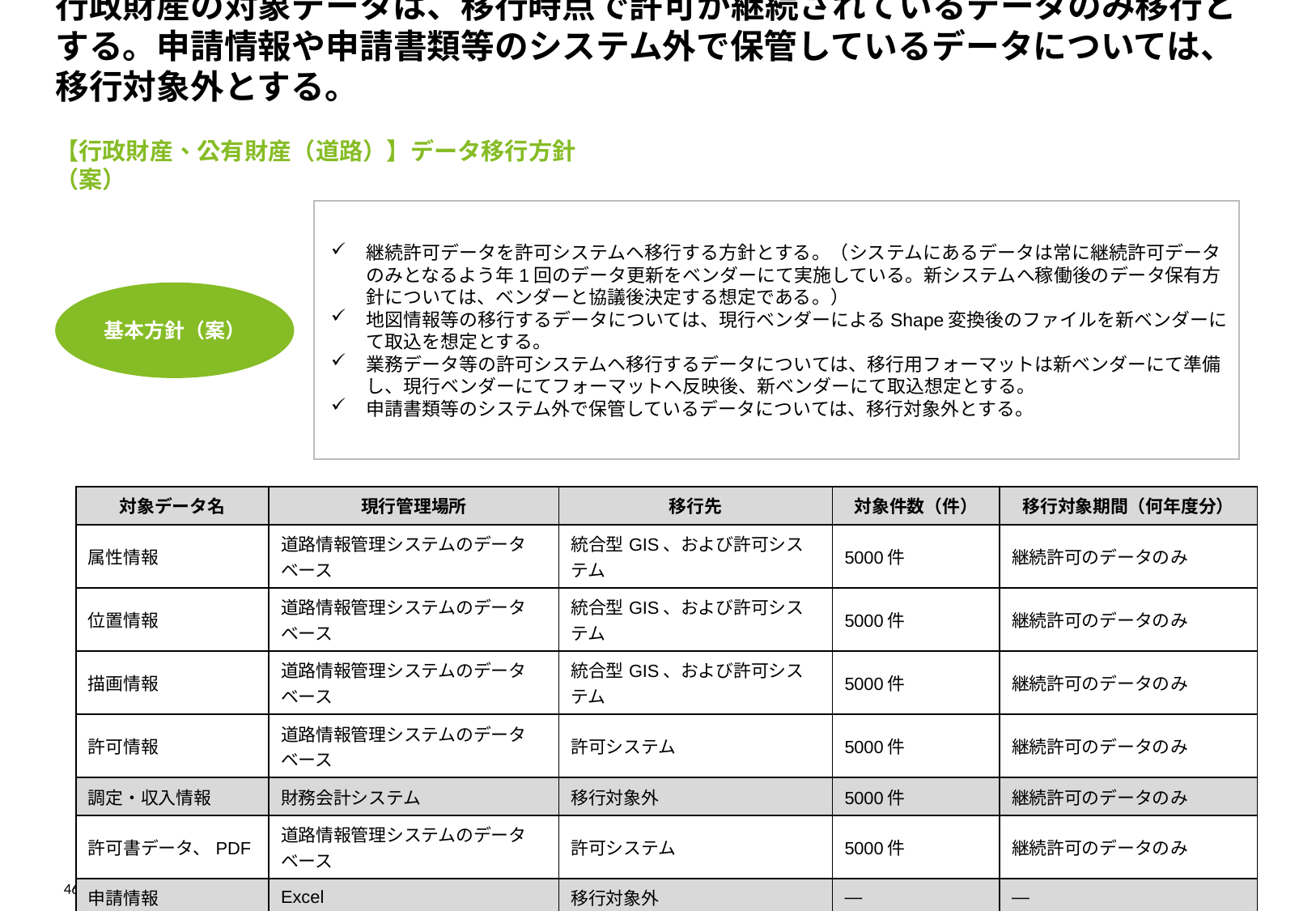

# 行政財産の対象データは、移行時点で許可が継続されているデータのみ移行とする。申請情報や申請書類等のシステム外で保管しているデータについては、移行対象外とする。
【行政財産、公有財産（道路）】データ移行方針（案）
継続許可データを許可システムヘ移行する方針とする。（システムにあるデータは常に継続許可データのみとなるよう年1回のデータ更新をベンダーにて実施している。新システムへ稼働後のデータ保有方針については、ベンダーと協議後決定する想定である。）
地図情報等の移行するデータについては、現行ベンダーによるShape変換後のファイルを新ベンダーにて取込を想定とする。
業務データ等の許可システムヘ移行するデータについては、移行用フォーマットは新ベンダーにて準備し、現行ベンダーにてフォーマットヘ反映後、新ベンダーにて取込想定とする。
申請書類等のシステム外で保管しているデータについては、移行対象外とする。
基本方針（案）
| 対象データ名 | 現行管理場所 | 移行先 | 対象件数（件） | 移行対象期間（何年度分） |
| --- | --- | --- | --- | --- |
| 属性情報 | 道路情報管理システムのデータベース | 統合型GIS、および許可システム | 5000件 | 継続許可のデータのみ |
| 位置情報 | 道路情報管理システムのデータベース | 統合型GIS、および許可システム | 5000件 | 継続許可のデータのみ |
| 描画情報 | 道路情報管理システムのデータベース | 統合型GIS、および許可システム | 5000件 | 継続許可のデータのみ |
| 許可情報 | 道路情報管理システムのデータベース | 許可システム | 5000件 | 継続許可のデータのみ |
| 調定・収入情報 | 財務会計システム | 移行対象外 | 5000件 | 継続許可のデータのみ |
| 許可書データ、PDF | 道路情報管理システムのデータベース | 許可システム | 5000件 | 継続許可のデータのみ |
| 申請情報 | Excel | 移行対象外 | ― | ― |
| 申請書類（添付書類含む）等 | システム外（紙での原本保管） | 移行対象外 | ― | ― |
46
＜Confidential＞